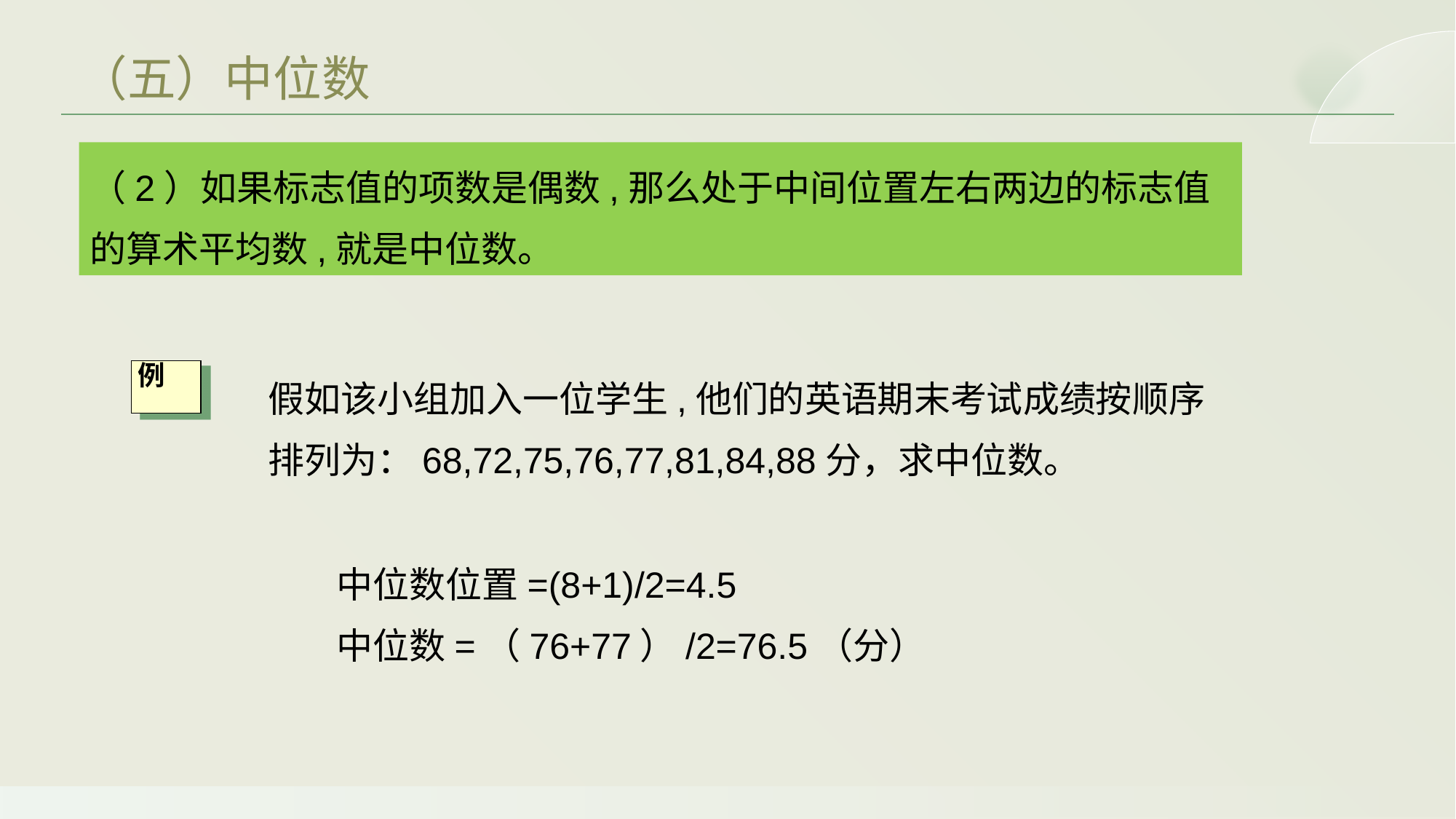

（五）中位数
（2）如果标志值的项数是偶数,那么处于中间位置左右两边的标志值的算术平均数,就是中位数。
例

假如该小组加入一位学生,他们的英语期末考试成绩按顺序排列为：68,72,75,76,77,81,84,88分，求中位数。
中位数位置=(8+1)/2=4.5
中位数=（76+77）/2=76.5（分）